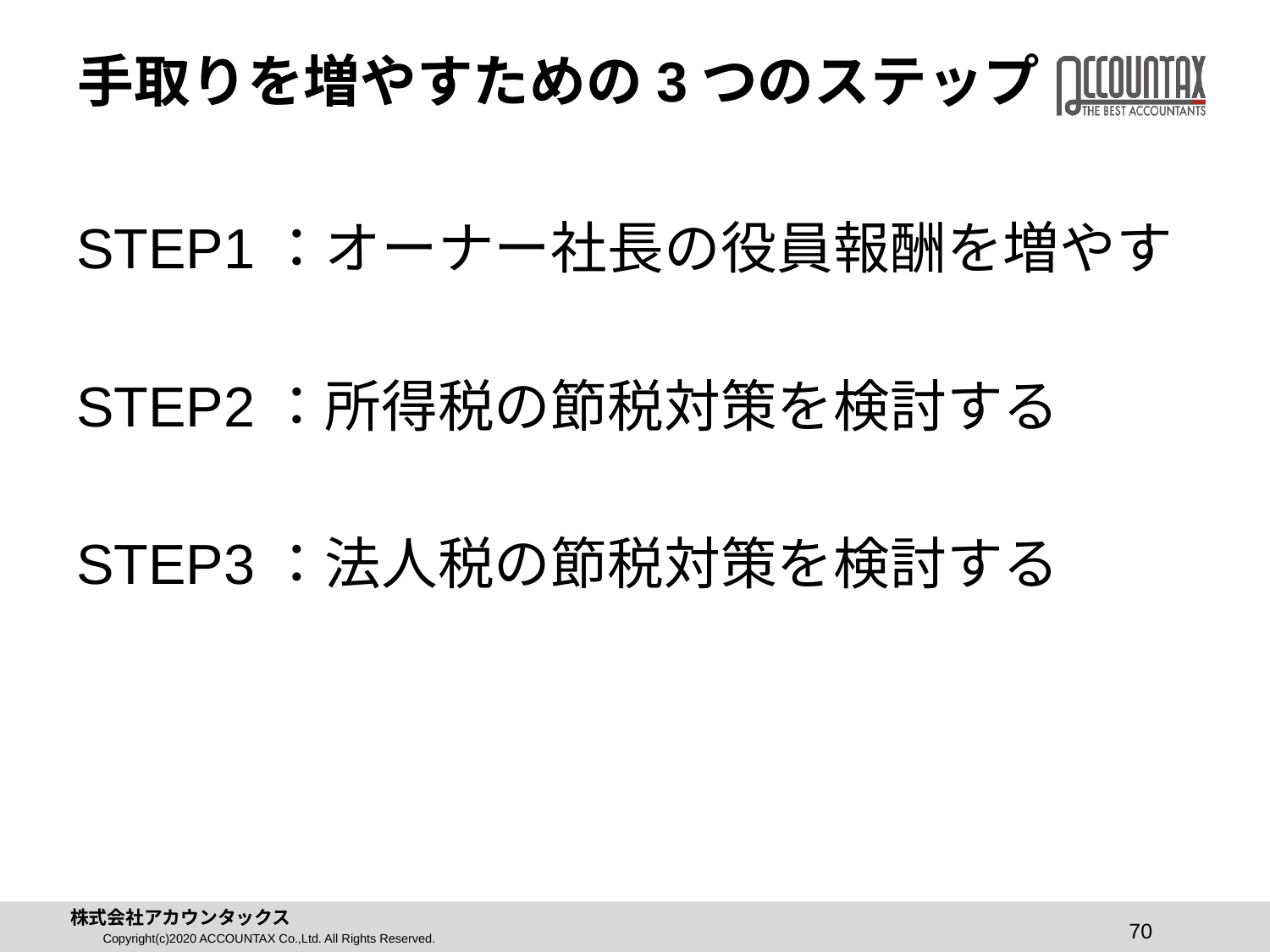

# 手取りを増やすための3つのステップ
STEP1：オーナー社長の役員報酬を増やす

STEP2：所得税の節税対策を検討する

STEP3：法人税の節税対策を検討する

70